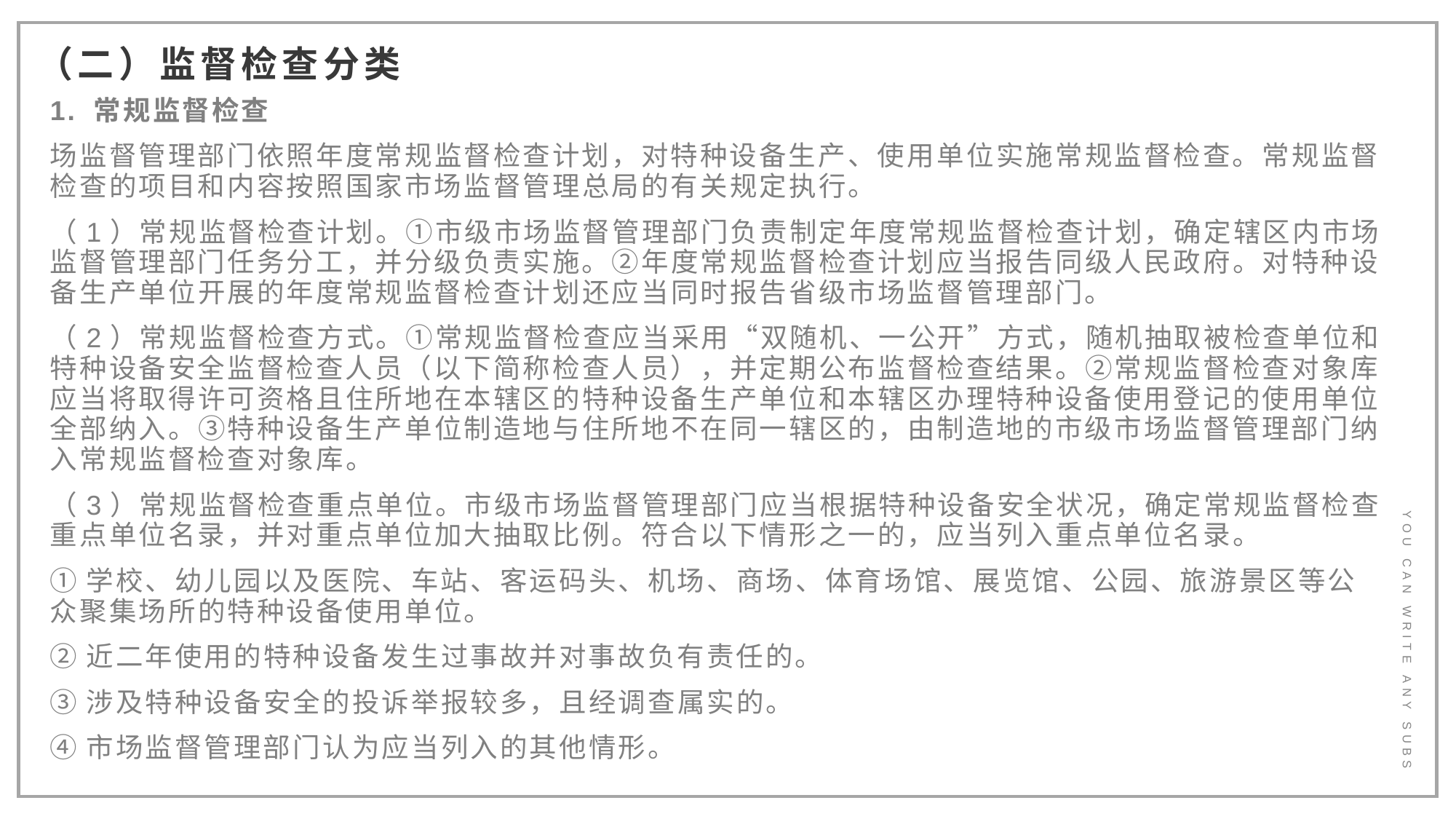

（二）监督检查分类
1. 常规监督检查
场监督管理部门依照年度常规监督检查计划，对特种设备生产、使用单位实施常规监督检查。常规监督检查的项目和内容按照国家市场监督管理总局的有关规定执行。
（1）常规监督检查计划。①市级市场监督管理部门负责制定年度常规监督检查计划，确定辖区内市场监督管理部门任务分工，并分级负责实施。②年度常规监督检查计划应当报告同级人民政府。对特种设备生产单位开展的年度常规监督检查计划还应当同时报告省级市场监督管理部门。
（2）常规监督检查方式。①常规监督检查应当采用“双随机、一公开”方式，随机抽取被检查单位和特种设备安全监督检查人员（以下简称检查人员），并定期公布监督检查结果。②常规监督检查对象库应当将取得许可资格且住所地在本辖区的特种设备生产单位和本辖区办理特种设备使用登记的使用单位全部纳入。③特种设备生产单位制造地与住所地不在同一辖区的，由制造地的市级市场监督管理部门纳入常规监督检查对象库。
（3）常规监督检查重点单位。市级市场监督管理部门应当根据特种设备安全状况，确定常规监督检查重点单位名录，并对重点单位加大抽取比例。符合以下情形之一的，应当列入重点单位名录。
①学校、幼儿园以及医院、车站、客运码头、机场、商场、体育场馆、展览馆、公园、旅游景区等公众聚集场所的特种设备使用单位。
②近二年使用的特种设备发生过事故并对事故负有责任的。
③涉及特种设备安全的投诉举报较多，且经调查属实的。
④市场监督管理部门认为应当列入的其他情形。
YOU CAN WRITE ANY SUBS